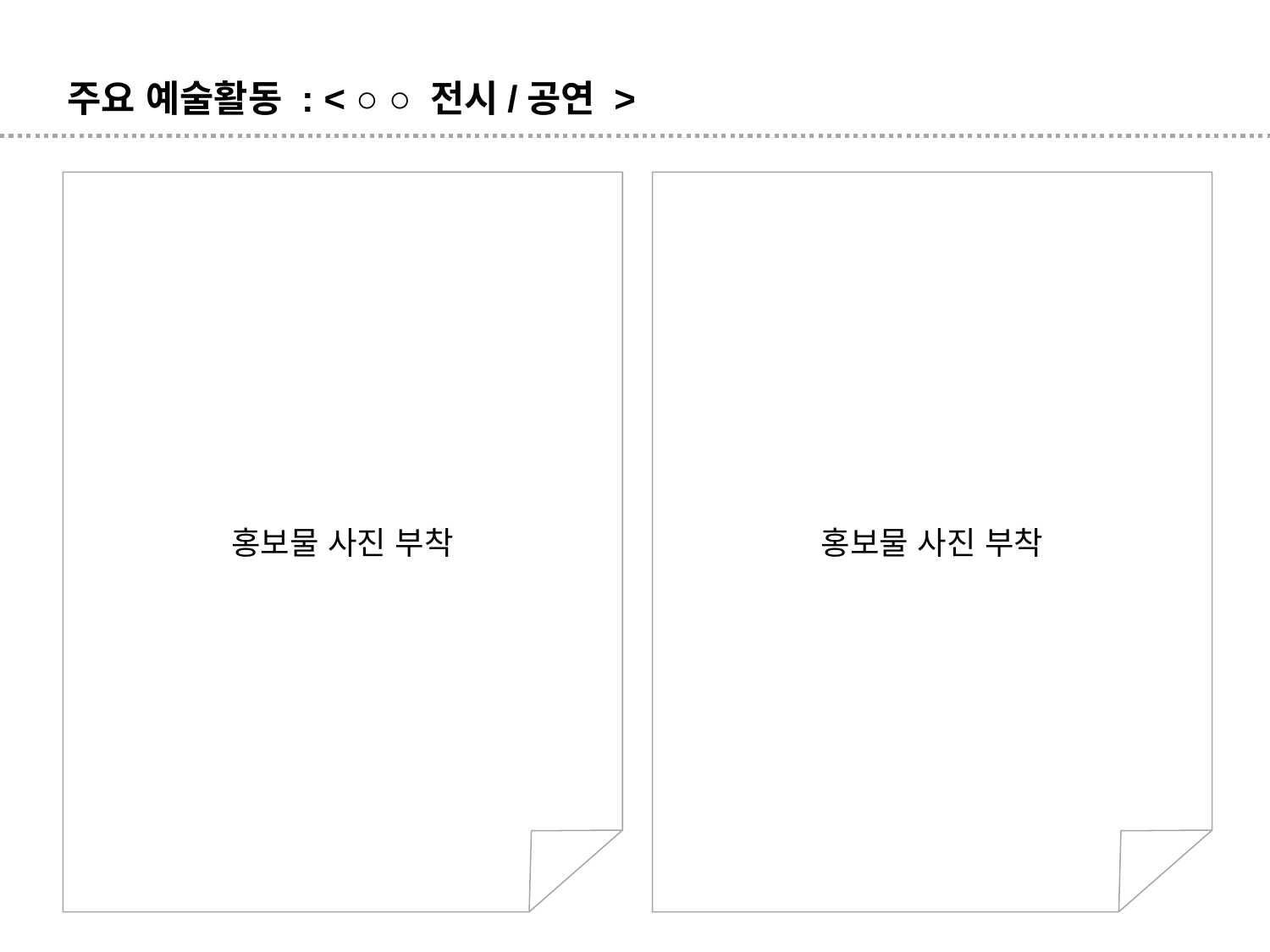

주요 예술활동 : < ○ ○ 전시/공연 >
홍보물 사진 부착
홍보물 사진 부착